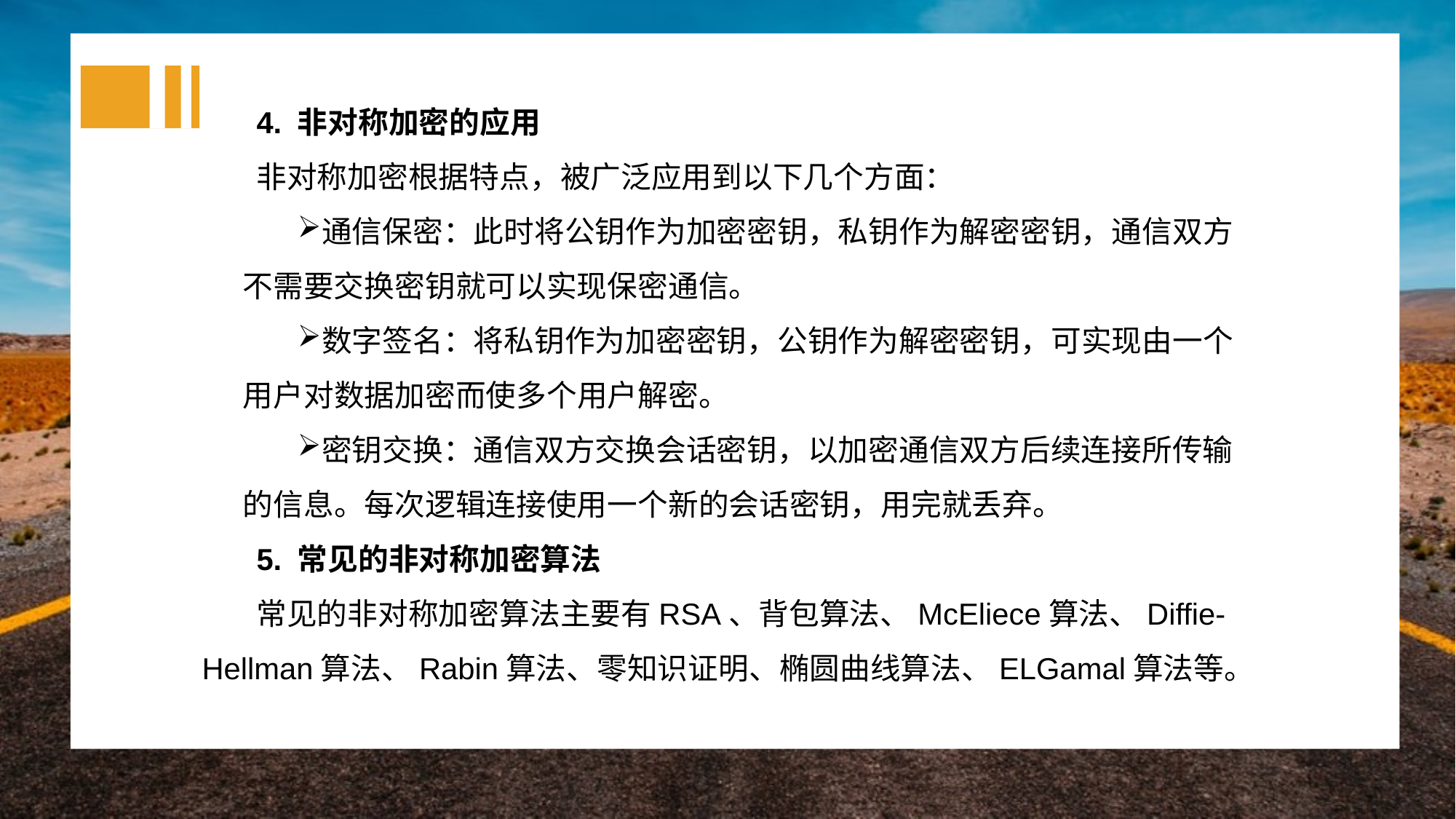

4. 非对称加密的应用
非对称加密根据特点，被广泛应用到以下几个方面：
通信保密：此时将公钥作为加密密钥，私钥作为解密密钥，通信双方不需要交换密钥就可以实现保密通信。
数字签名：将私钥作为加密密钥，公钥作为解密密钥，可实现由一个用户对数据加密而使多个用户解密。
密钥交换：通信双方交换会话密钥，以加密通信双方后续连接所传输的信息。每次逻辑连接使用一个新的会话密钥，用完就丢弃。
5. 常见的非对称加密算法
常见的非对称加密算法主要有RSA、背包算法、McEliece算法、Diffie-Hellman算法、Rabin算法、零知识证明、椭圆曲线算法、ELGamal算法等。